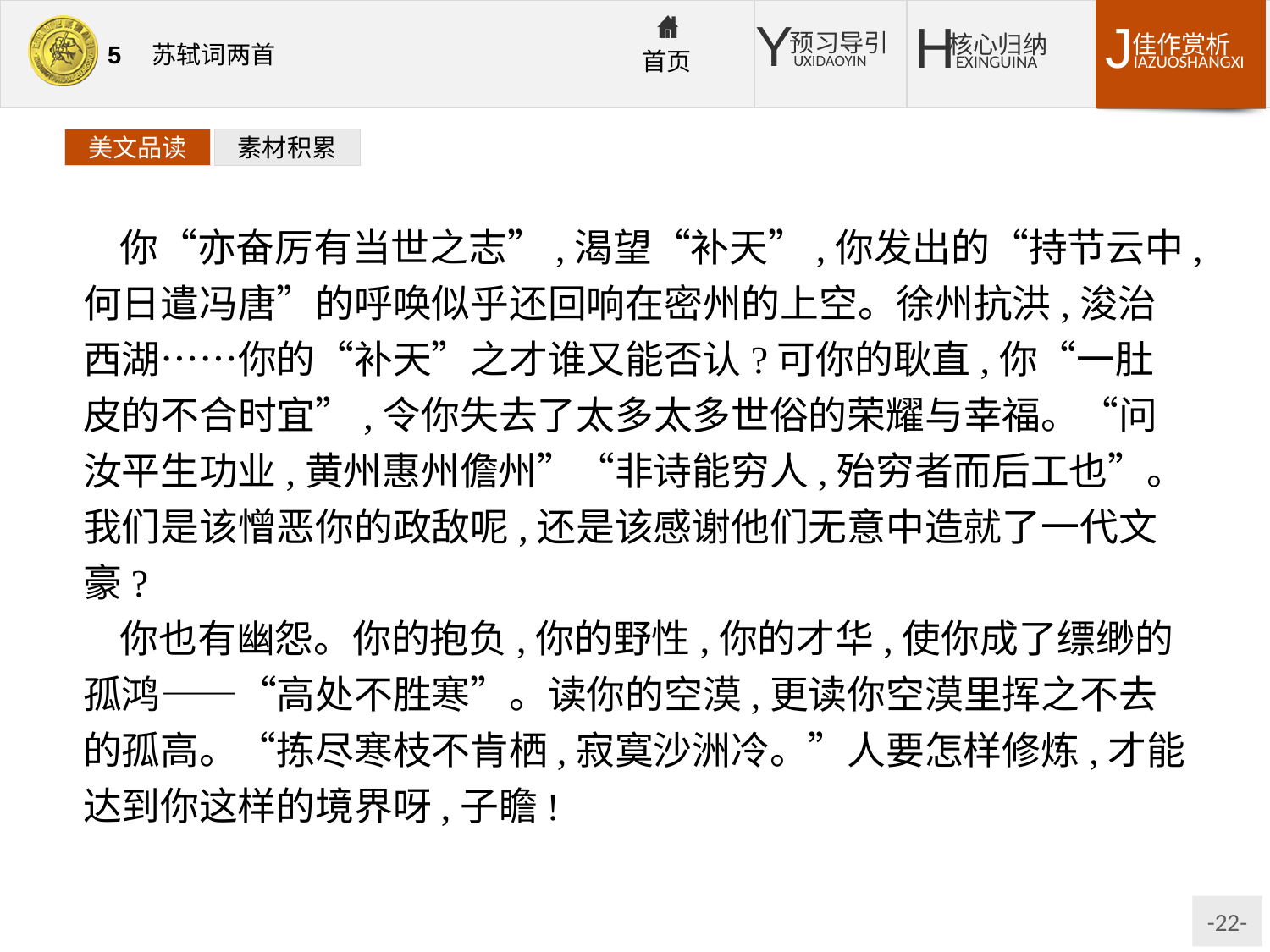

美文品读
素材积累
你“亦奋厉有当世之志”,渴望“补天”,你发出的“持节云中,何日遣冯唐”的呼唤似乎还回响在密州的上空。徐州抗洪,浚治西湖……你的“补天”之才谁又能否认?可你的耿直,你“一肚皮的不合时宜”,令你失去了太多太多世俗的荣耀与幸福。“问汝平生功业,黄州惠州儋州”“非诗能穷人,殆穷者而后工也”。我们是该憎恶你的政敌呢,还是该感谢他们无意中造就了一代文豪?
你也有幽怨。你的抱负,你的野性,你的才华,使你成了缥缈的孤鸿——“高处不胜寒”。读你的空漠,更读你空漠里挥之不去的孤高。“拣尽寒枝不肯栖,寂寞沙洲冷。”人要怎样修炼,才能达到你这样的境界呀,子瞻!